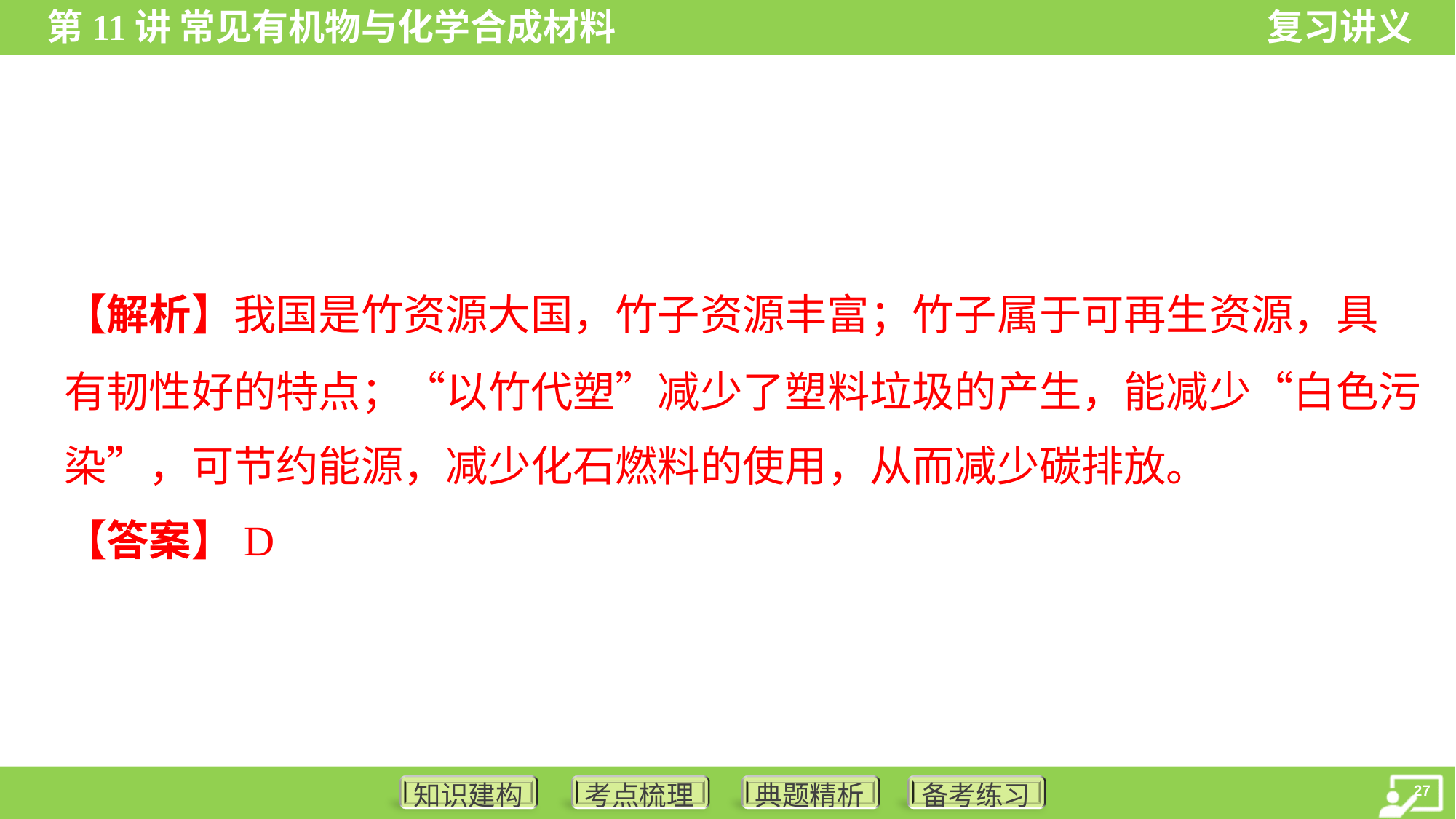

【解析】我国是竹资源大国，竹子资源丰富；竹子属于可再生资源，具
有韧性好的特点；“以竹代塑”减少了塑料垃圾的产生，能减少“白色污
染”，可节约能源，减少化石燃料的使用，从而减少碳排放。
【答案】D